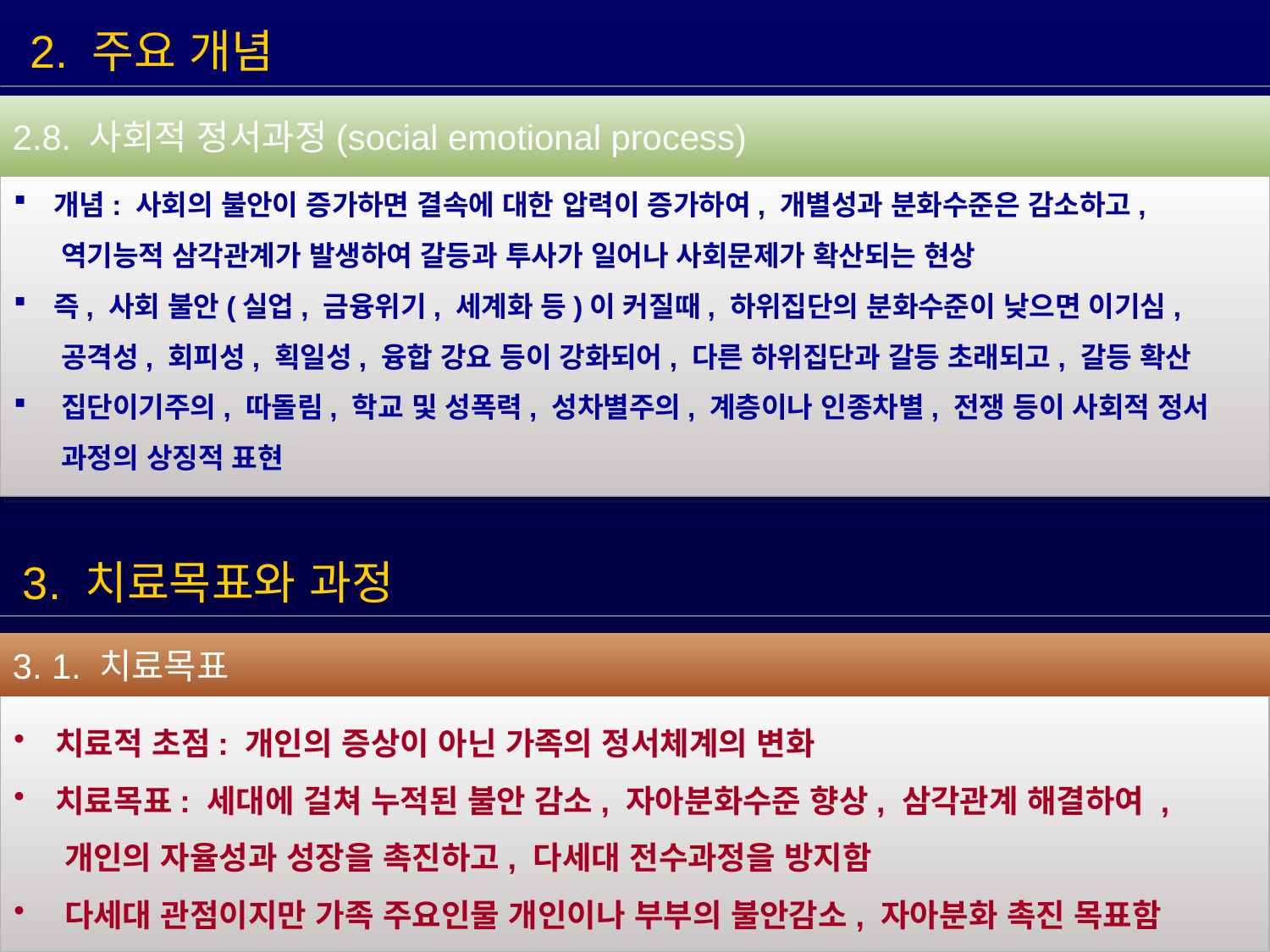

2. 주요 개념

2.8. 사회적 정서과정(social emotional process)

 개념: 사회의 불안이 증가하면 결속에 대한 압력이 증가하여, 개별성과 분화수준은 감소하고,
  역기능적 삼각관계가 발생하여 갈등과 투사가 일어나 사회문제가 확산되는 현상
 즉, 사회 불안(실업, 금융위기, 세계화 등)이 커질때, 하위집단의 분화수준이 낮으면 이기심,
  공격성, 회피성, 획일성, 융합 강요 등이 강화되어, 다른 하위집단과 갈등 초래되고, 갈등 확산
  집단이기주의, 따돌림, 학교 및 성폭력, 성차별주의, 계층이나 인종차별, 전쟁 등이 사회적 정서
  과정의 상징적 표현

3. 치료목표와 과정

3. 1. 치료목표
 치료적 초점: 개인의 증상이 아닌 가족의 정서체계의 변화
 치료목표: 세대에 걸쳐 누적된 불안 감소, 자아분화수준 향상, 삼각관계 해결하여 ,
  개인의 자율성과 성장을 촉진하고, 다세대 전수과정을 방지함
  다세대 관점이지만 가족 주요인물 개인이나 부부의 불안감소, 자아분화 촉진 목표함